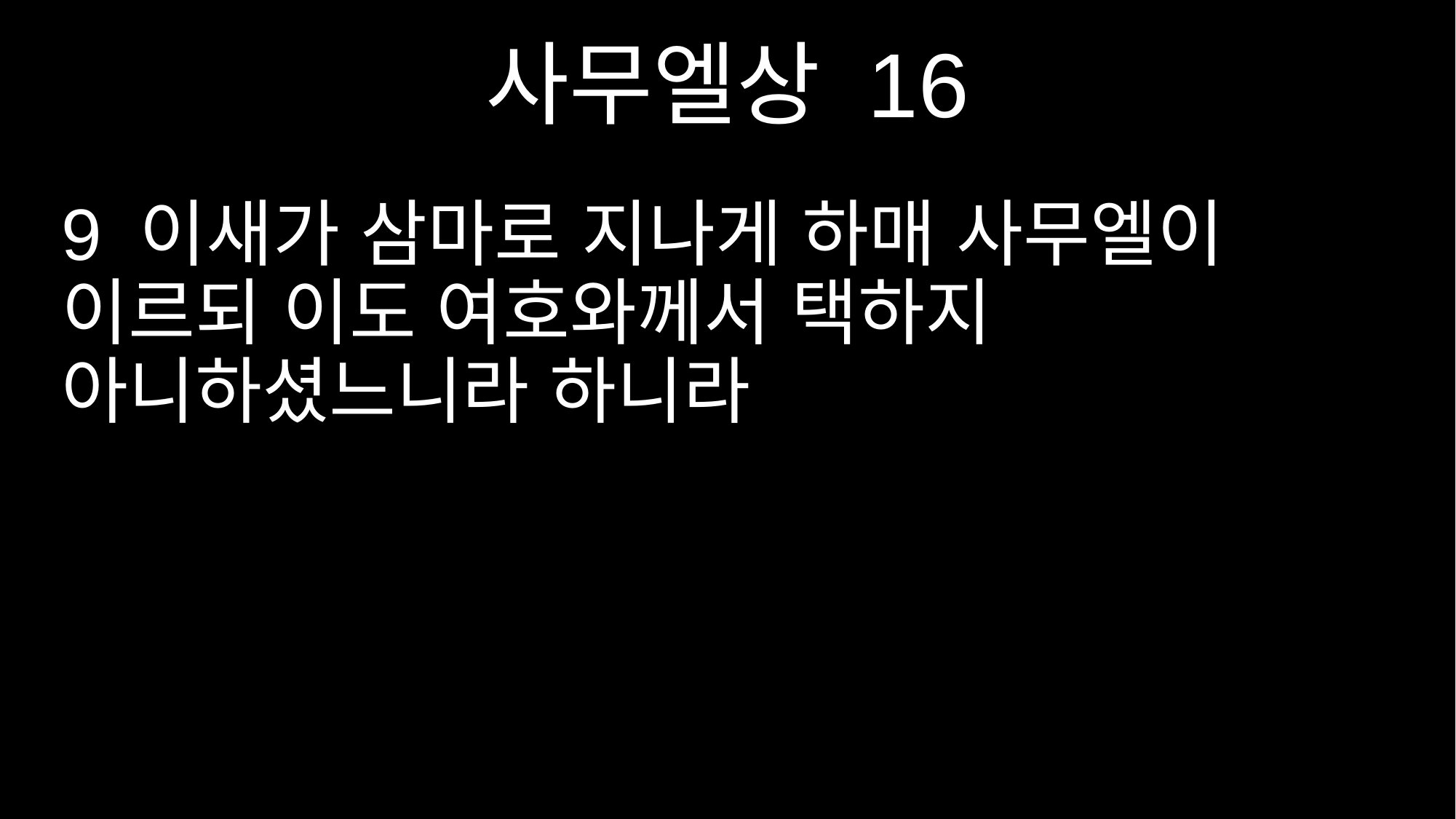

사무엘상 16
9 이새가 삼마로 지나게 하매 사무엘이 이르되 이도 여호와께서 택하지 아니하셨느니라 하니라